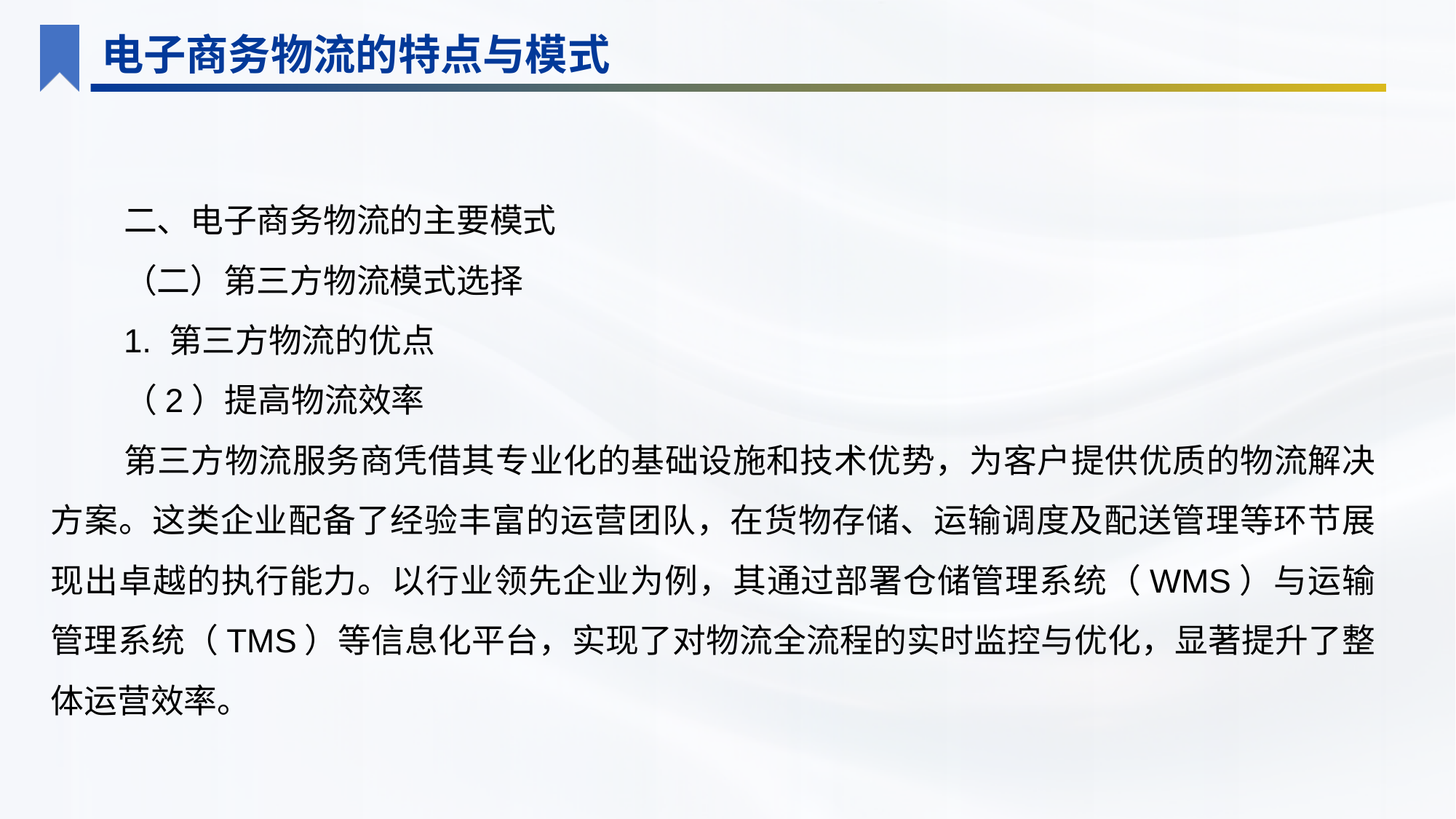

电子商务物流的特点与模式
二、电子商务物流的主要模式
（二）第三方物流模式选择
1. 第三方物流的优点
（2）提高物流效率
第三方物流服务商凭借其专业化的基础设施和技术优势，为客户提供优质的物流解决方案。这类企业配备了经验丰富的运营团队，在货物存储、运输调度及配送管理等环节展现出卓越的执行能力。以行业领先企业为例，其通过部署仓储管理系统（WMS）与运输管理系统（TMS）等信息化平台，实现了对物流全流程的实时监控与优化，显著提升了整体运营效率。